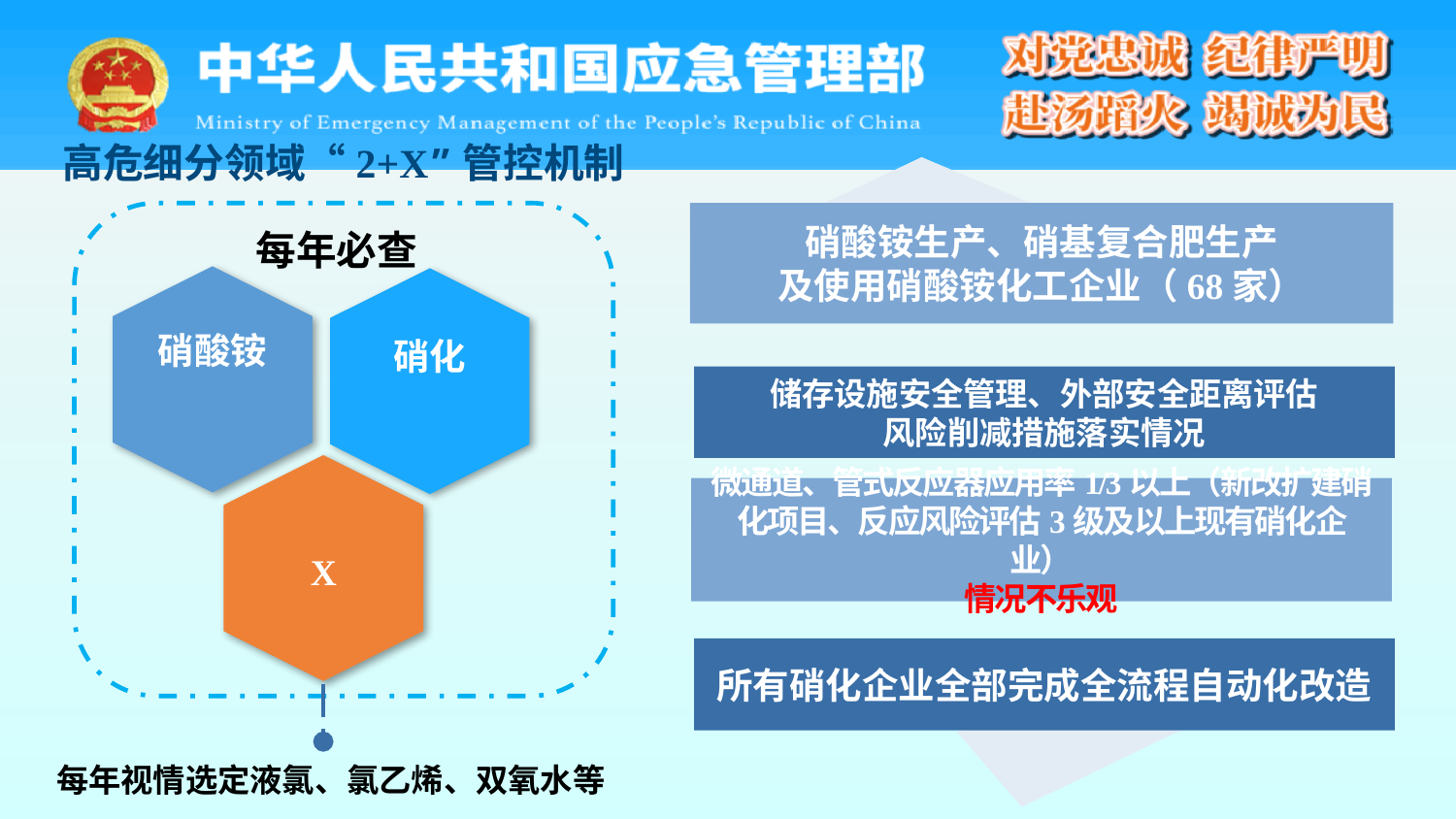

高危细分领域“2+X”管控机制

硝酸铵生产、硝基复合肥生产
及使用硝酸铵化工企业（68家）

每年必查

硝酸铵
硝化
储存设施安全管理、外部安全距离评估
风险削减措施落实情况

微通道、管式反应器应用率1/3以上（新改扩建硝化项目、反应风险评估3级及以上现有硝化企业）
情况不乐观
X
所有硝化企业全部完成全流程自动化改造

每年视情选定液氯、氯乙烯、双氧水等
54